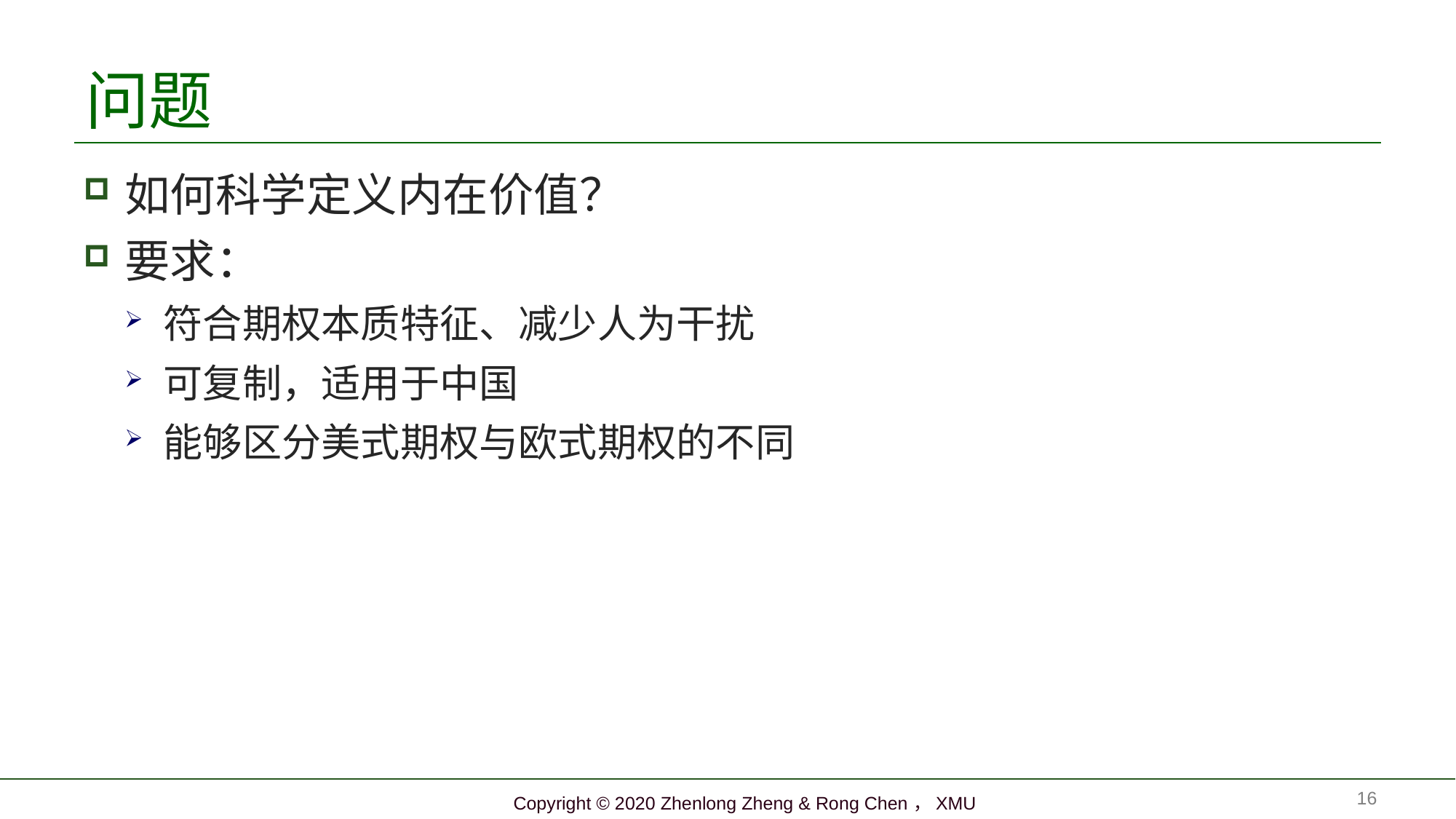

# 问题
如何科学定义内在价值？
要求：
符合期权本质特征、减少人为干扰
可复制，适用于中国
能够区分美式期权与欧式期权的不同
16